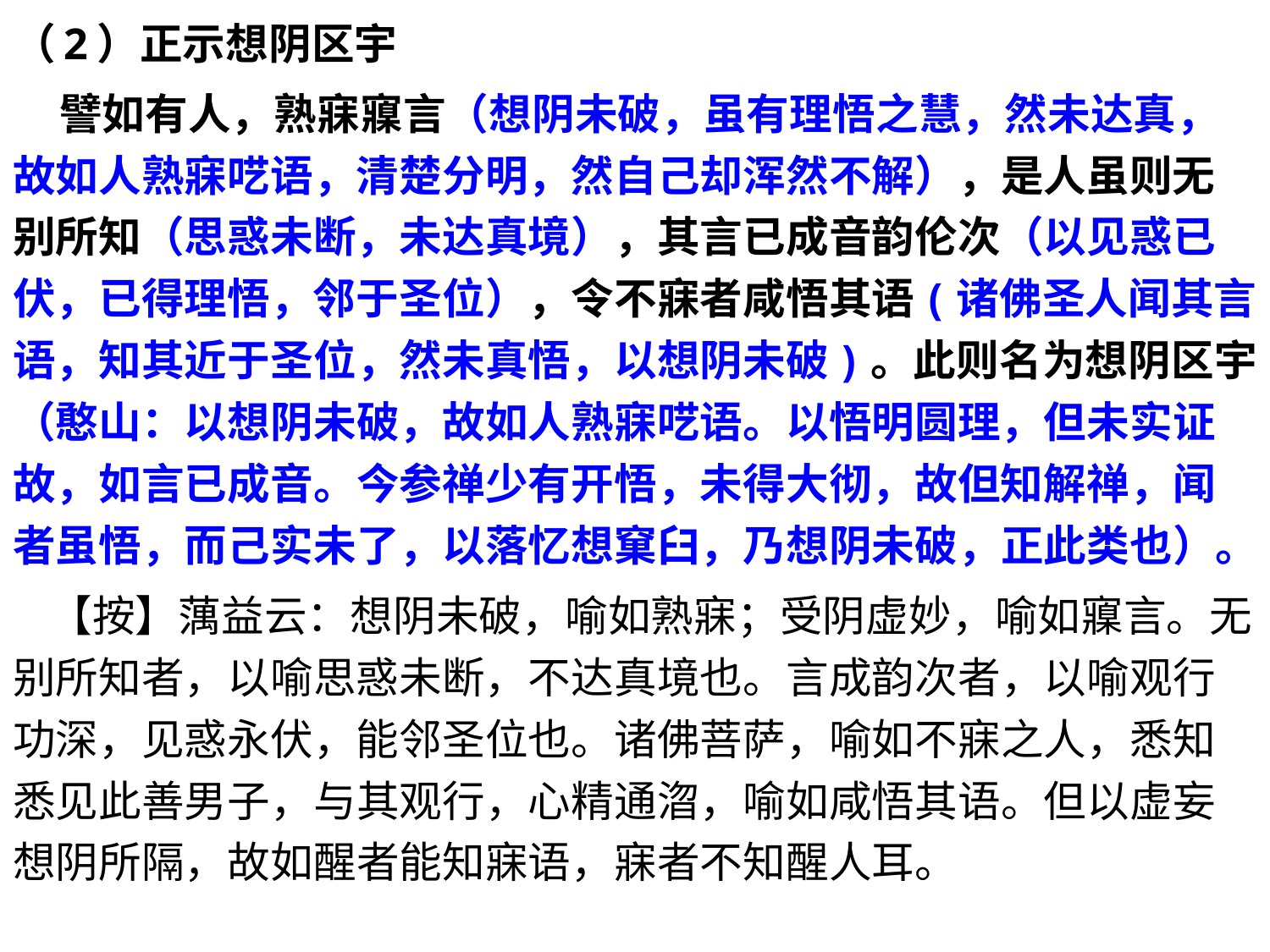

（2）正示想阴区宇
    譬如有人，熟寐寱言（想阴未破，虽有理悟之慧，然未达真，故如人熟寐呓语，清楚分明，然自己却浑然不解），是人虽则无别所知（思惑未断，未达真境），其言已成音韵伦次（以见惑已伏，已得理悟，邻于圣位），令不寐者咸悟其语(诸佛圣人闻其言语，知其近于圣位，然未真悟，以想阴未破)。此则名为想阴区宇（憨山：以想阴未破，故如人熟寐呓语。以悟明圆理，但未实证故，如言已成音。今参禅少有开悟，未得大彻，故但知解禅，闻者虽悟，而己实未了，以落忆想窠臼，乃想阴未破，正此类也）。
   【按】蕅益云：想阴未破，喻如熟寐；受阴虚妙，喻如寱言。无别所知者，以喻思惑未断，不达真境也。言成韵次者，以喻观行功深，见惑永伏，能邻圣位也。诸佛菩萨，喻如不寐之人，悉知悉见此善男子，与其观行，心精通㳷，喻如咸悟其语。但以虚妄想阴所隔，故如醒者能知寐语，寐者不知醒人耳。